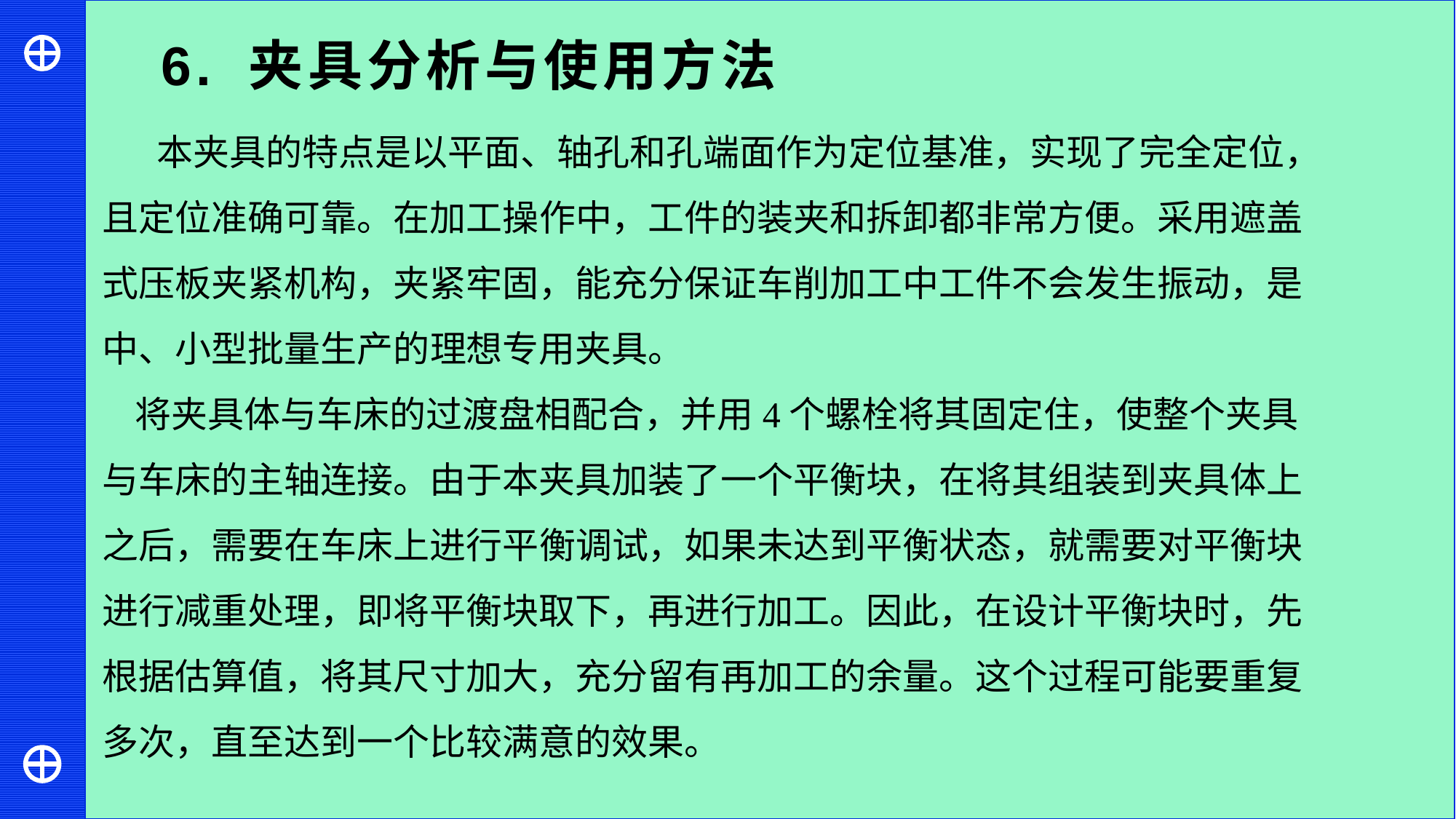

6. 夹具分析与使用方法
本夹具的特点是以平面、轴孔和孔端面作为定位基准，实现了完全定位，且定位准确可靠。在加工操作中，工件的装夹和拆卸都非常方便。采用遮盖式压板夹紧机构，夹紧牢固，能充分保证车削加工中工件不会发生振动，是中、小型批量生产的理想专用夹具。
    将夹具体与车床的过渡盘相配合，并用4个螺栓将其固定住，使整个夹具与车床的主轴连接。由于本夹具加装了一个平衡块，在将其组装到夹具体上之后，需要在车床上进行平衡调试，如果未达到平衡状态，就需要对平衡块进行减重处理，即将平衡块取下，再进行加工。因此，在设计平衡块时，先根据估算值，将其尺寸加大，充分留有再加工的余量。这个过程可能要重复多次，直至达到一个比较满意的效果。